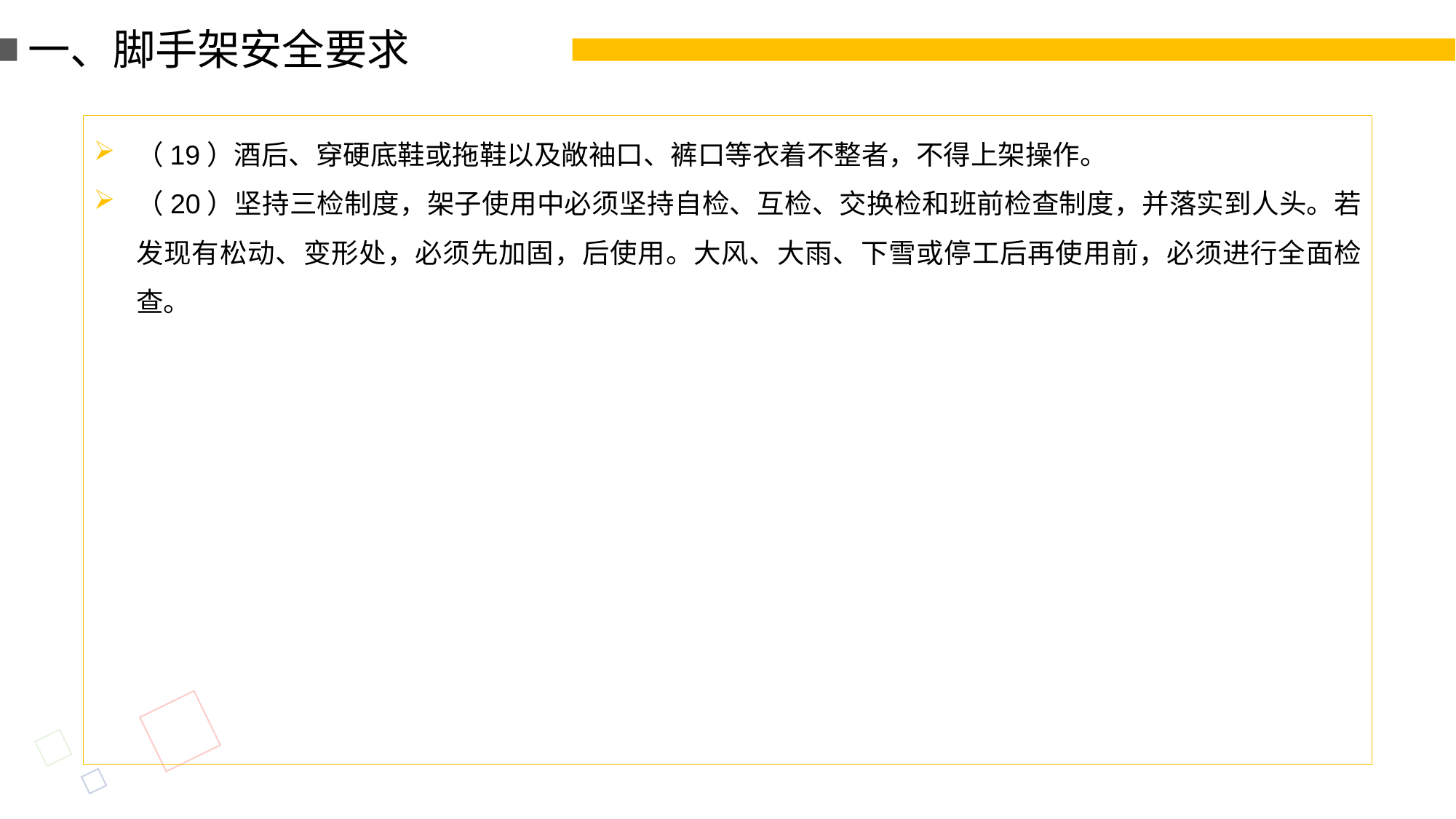

一、脚手架安全要求
（19）酒后、穿硬底鞋或拖鞋以及敞袖口、裤口等衣着不整者，不得上架操作。
（20）坚持三检制度，架子使用中必须坚持自检、互检、交换检和班前检查制度，并落实到人头。若发现有松动、变形处，必须先加固，后使用。大风、大雨、下雪或停工后再使用前，必须进行全面检查。